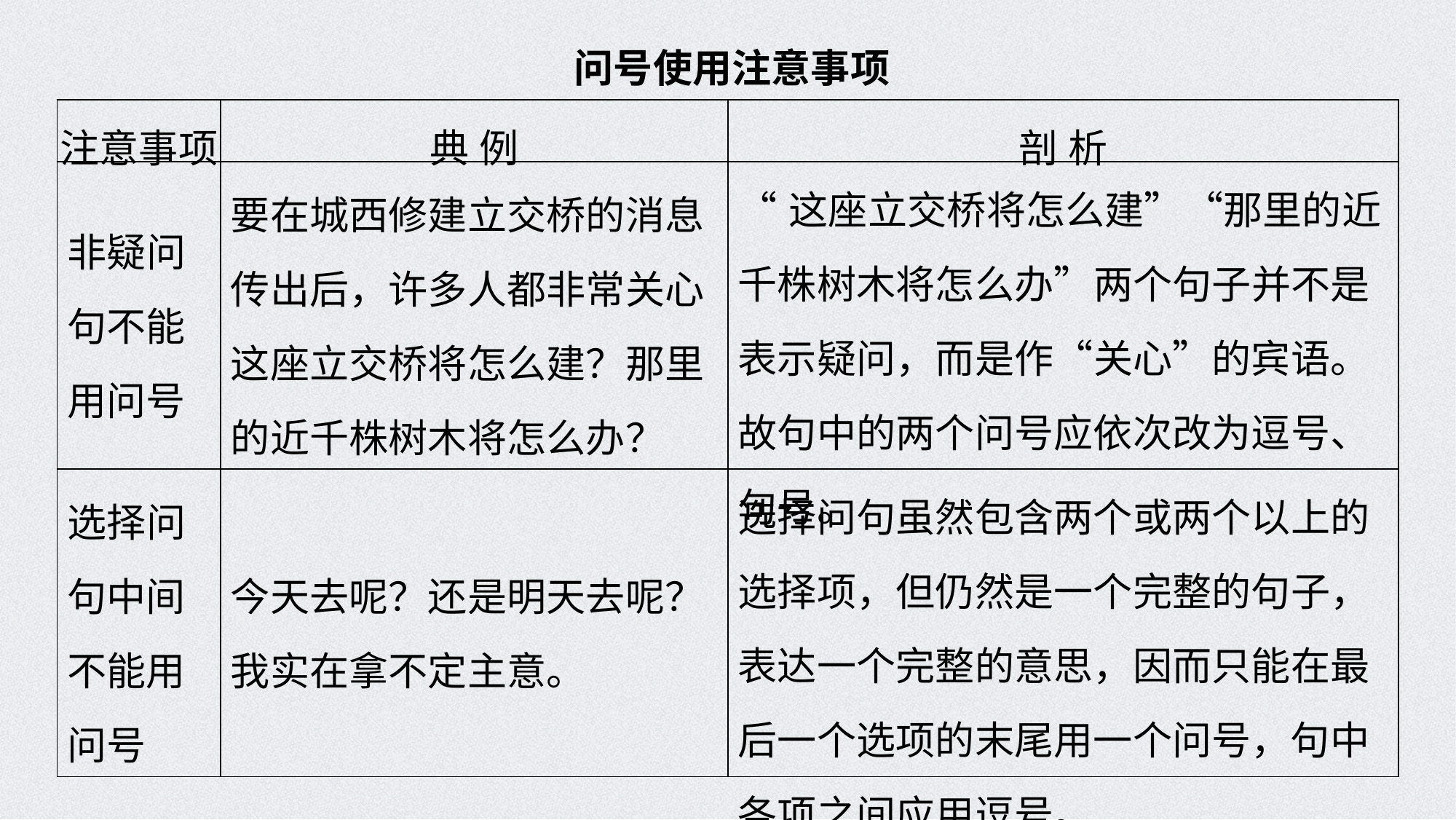

问号使用注意事项
| 注意事项 | 典 例 | 剖 析 |
| --- | --- | --- |
| 非疑问句不能用问号 | 要在城西修建立交桥的消息传出后，许多人都非常关心这座立交桥将怎么建？那里的近千株树木将怎么办？ | “这座立交桥将怎么建”“那里的近千株树木将怎么办”两个句子并不是表示疑问，而是作“关心”的宾语。故句中的两个问号应依次改为逗号、句号。 |
| 选择问句中间不能用问号 | 今天去呢？还是明天去呢？我实在拿不定主意。 | 选择问句虽然包含两个或两个以上的选择项，但仍然是一个完整的句子，表达一个完整的意思，因而只能在最后一个选项的末尾用一个问号，句中各项之间应用逗号。 |